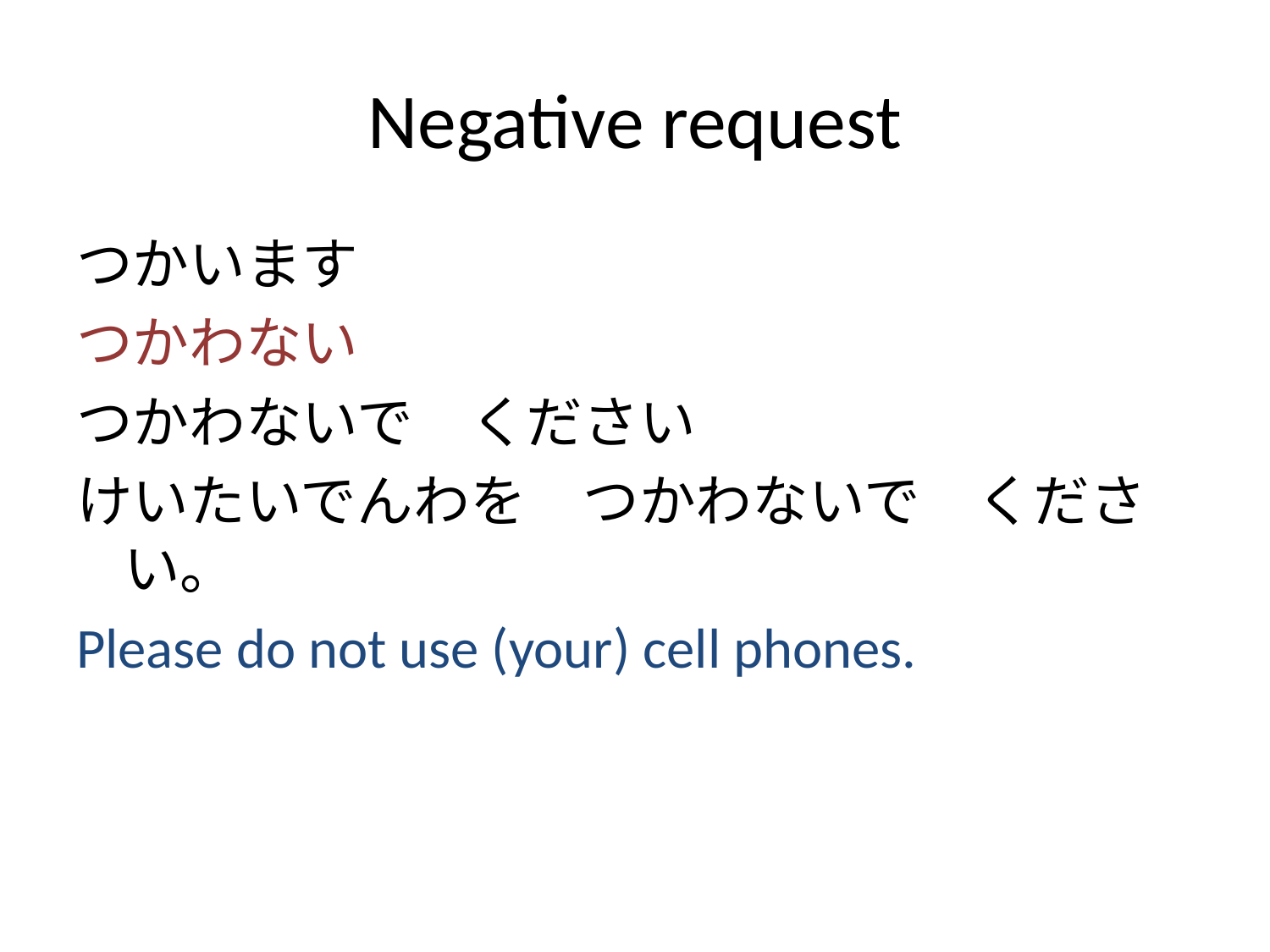

# Negative request
つかいます
つかわない
つかわないで　ください
けいたいでんわを　つかわないで　ください。
Please do not use (your) cell phones.